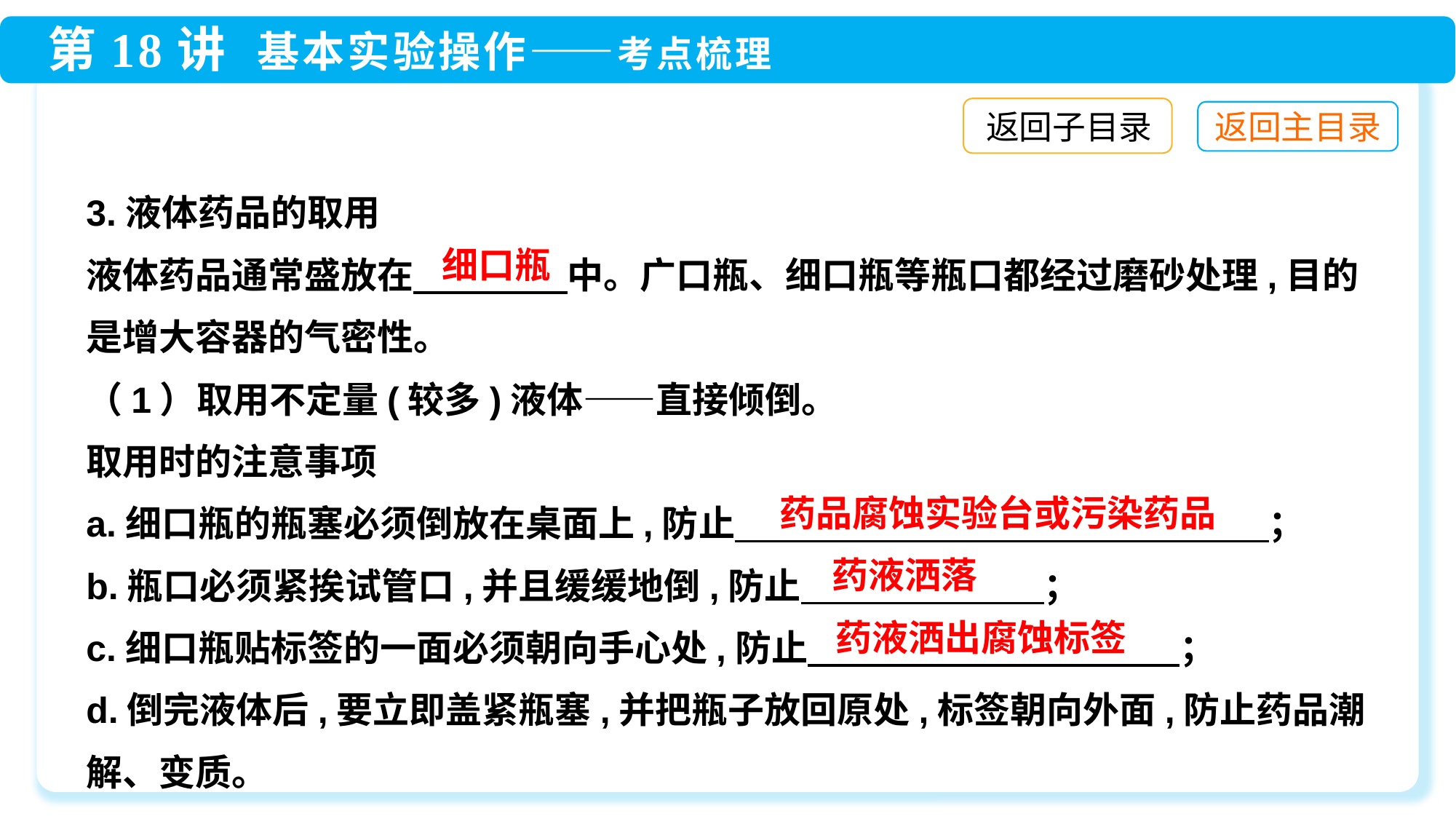

返回子目录
3.液体药品的取用
液体药品通常盛放在　　　　 中。广口瓶、细口瓶等瓶口都经过磨砂处理,目的是增大容器的气密性。
（1）取用不定量(较多)液体——直接倾倒。
取用时的注意事项
a.细口瓶的瓶塞必须倒放在桌面上,防止　　　　   　　　　　　　　　　；
b.瓶口必须紧挨试管口,并且缓缓地倒,防止　　　　　　   ；
c.细口瓶贴标签的一面必须朝向手心处,防止　　　　　　　　　　 ；
d.倒完液体后,要立即盖紧瓶塞,并把瓶子放回原处,标签朝向外面,防止药品潮解、变质。
细口瓶
药品腐蚀实验台或污染药品
药液洒落
药液洒出腐蚀标签